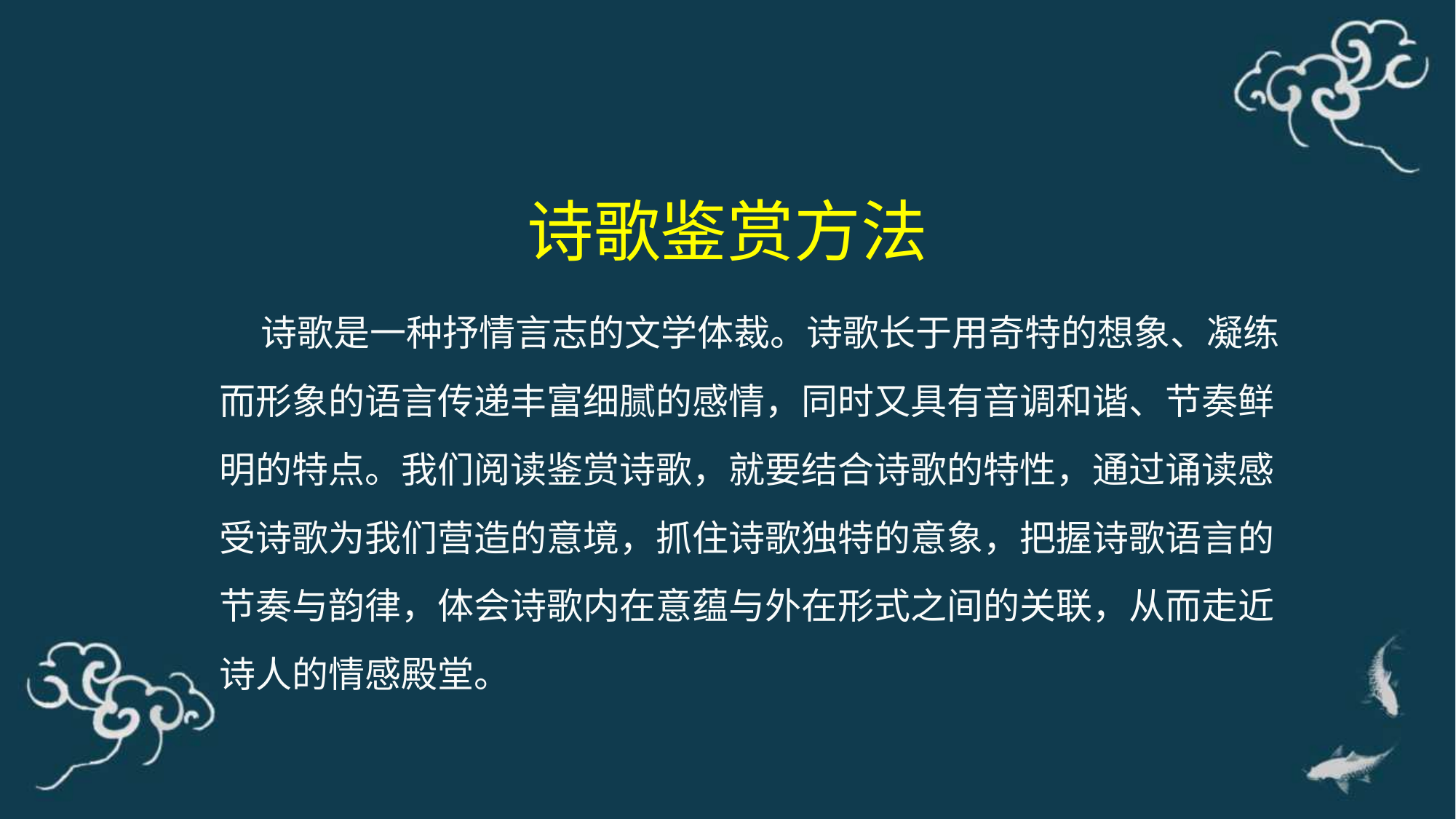

诗歌鉴赏方法
    诗歌是一种抒情言志的文学体裁。诗歌长于用奇特的想象、凝练而形象的语言传递丰富细腻的感情，同时又具有音调和谐、节奏鲜明的特点。我们阅读鉴赏诗歌，就要结合诗歌的特性，通过诵读感受诗歌为我们营造的意境，抓住诗歌独特的意象，把握诗歌语言的节奏与韵律，体会诗歌内在意蕴与外在形式之间的关联，从而走近诗人的情感殿堂。